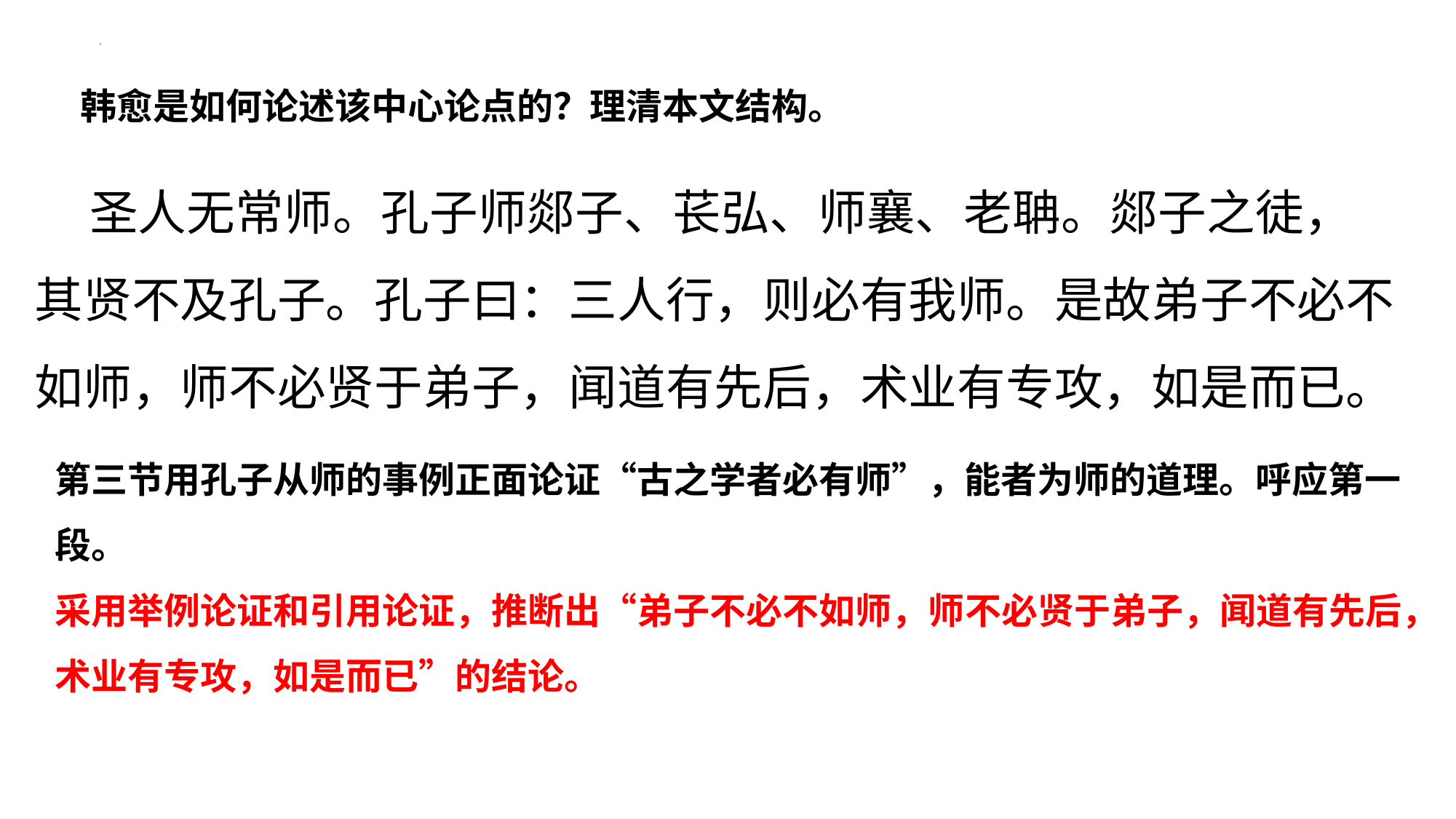

韩愈是如何论述该中心论点的？理清本文结构。
    圣人无常师。孔子师郯子、苌弘、师襄、老聃。郯子之徒，其贤不及孔子。孔子曰：三人行，则必有我师。是故弟子不必不如师，师不必贤于弟子，闻道有先后，术业有专攻，如是而已。
第三节用孔子从师的事例正面论证“古之学者必有师”，能者为师的道理。呼应第一段。
采用举例论证和引用论证，推断出“弟子不必不如师，师不必贤于弟子，闻道有先后，术业有专攻，如是而已”的结论。